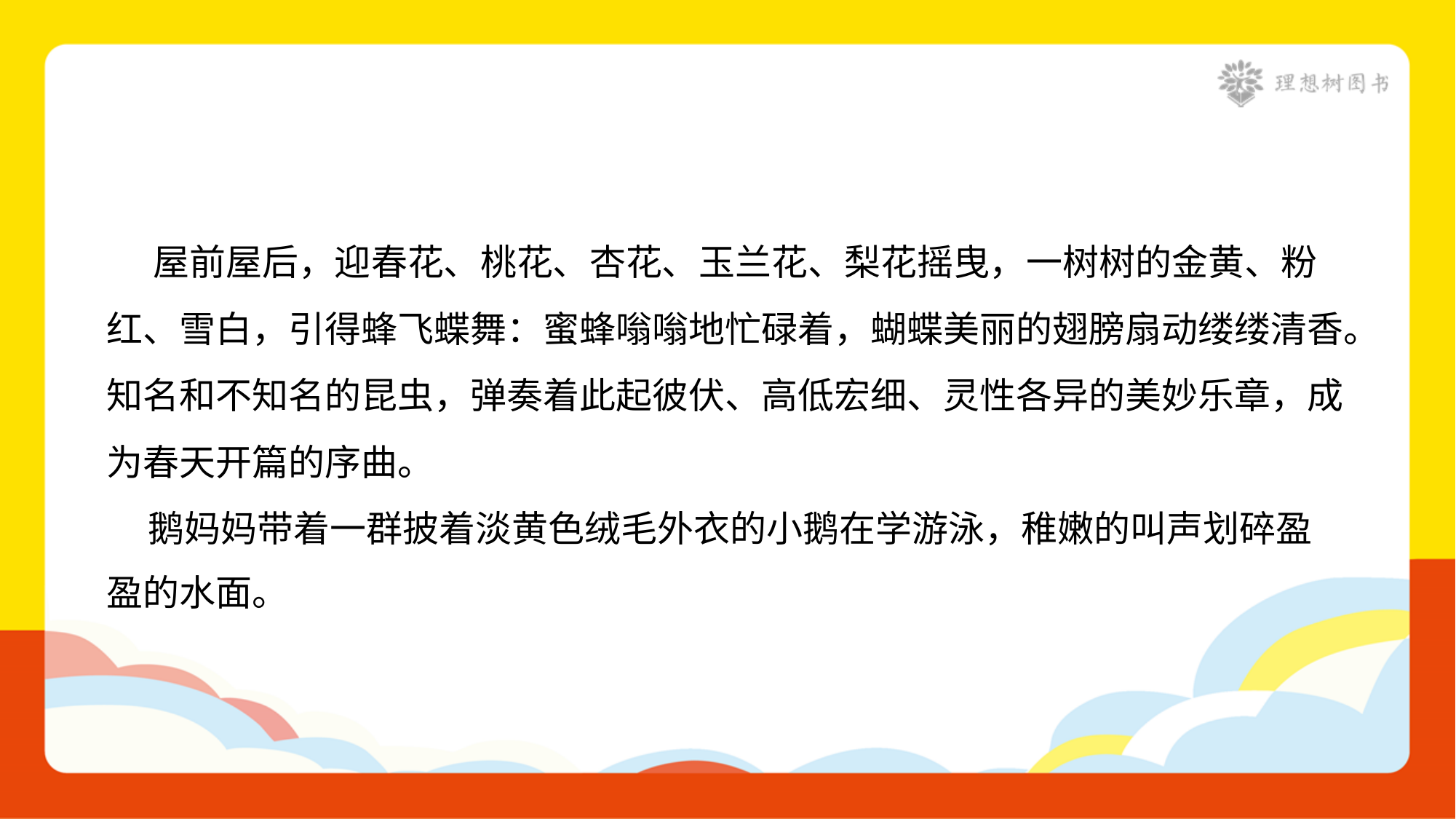

屋前屋后，迎春花、桃花、杏花、玉兰花、梨花摇曳，一树树的金黄、粉
红、雪白，引得蜂飞蝶舞：蜜蜂嗡嗡地忙碌着，蝴蝶美丽的翅膀扇动缕缕清香。
知名和不知名的昆虫，弹奏着此起彼伏、高低宏细、灵性各异的美妙乐章，成
为春天开篇的序曲。
    鹅妈妈带着一群披着淡黄色绒毛外衣的小鹅在学游泳，稚嫩的叫声划碎盈
盈的水面。